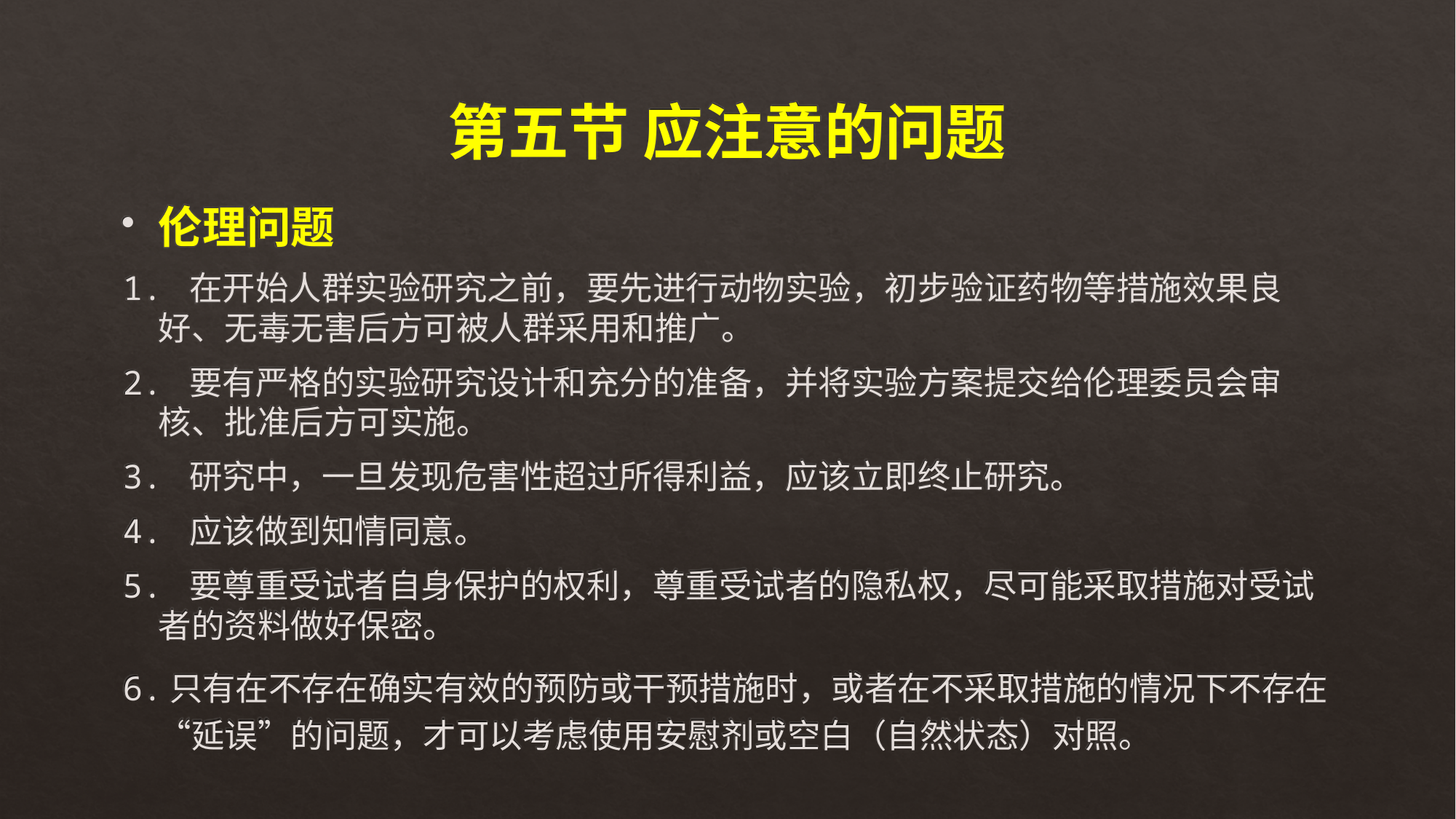

第五节 应注意的问题

伦理问题
1. 在开始人群实验研究之前，要先进行动物实验，初步验证药物等措施效果良好、无毒无害后方可被人群采用和推广。
2. 要有严格的实验研究设计和充分的准备，并将实验方案提交给伦理委员会审核、批准后方可实施。
3. 研究中，一旦发现危害性超过所得利益，应该立即终止研究。
4. 应该做到知情同意。
5. 要尊重受试者自身保护的权利，尊重受试者的隐私权，尽可能采取措施对受试者的资料做好保密。
6.只有在不存在确实有效的预防或干预措施时，或者在不采取措施的情况下不存在“延误”的问题，才可以考虑使用安慰剂或空白（自然状态）对照。